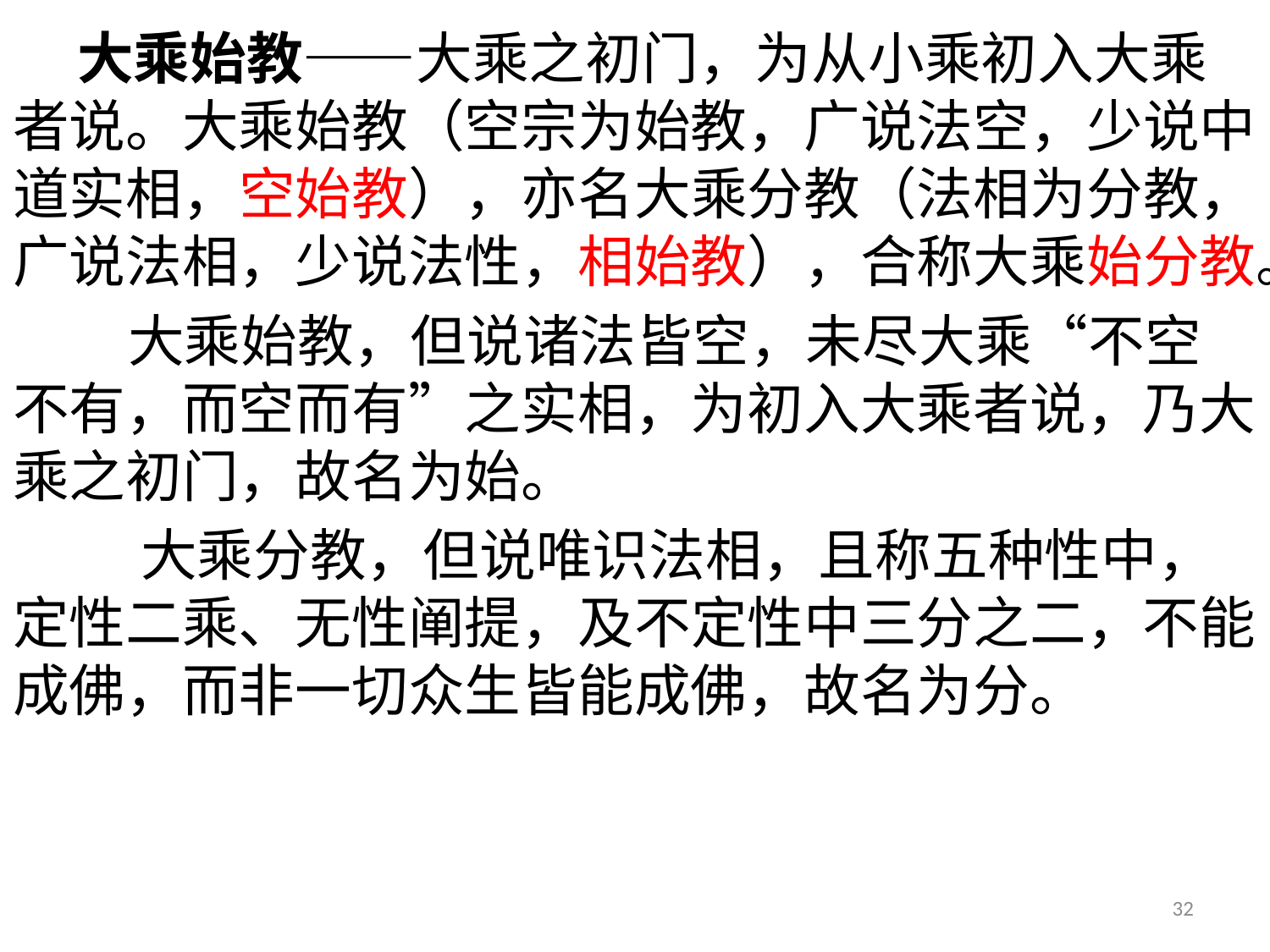

大乘始教——大乘之初门，为从小乘初入大乘者说。大乘始教（空宗为始教，广说法空，少说中道实相，空始教），亦名大乘分教（法相为分教，广说法相，少说法性，相始教），合称大乘始分教。
        大乘始教，但说诸法皆空，未尽大乘“不空不有，而空而有”之实相，为初入大乘者说，乃大乘之初门，故名为始。
         大乘分教，但说唯识法相，且称五种性中，定性二乘、无性阐提，及不定性中三分之二，不能成佛，而非一切众生皆能成佛，故名为分。
32